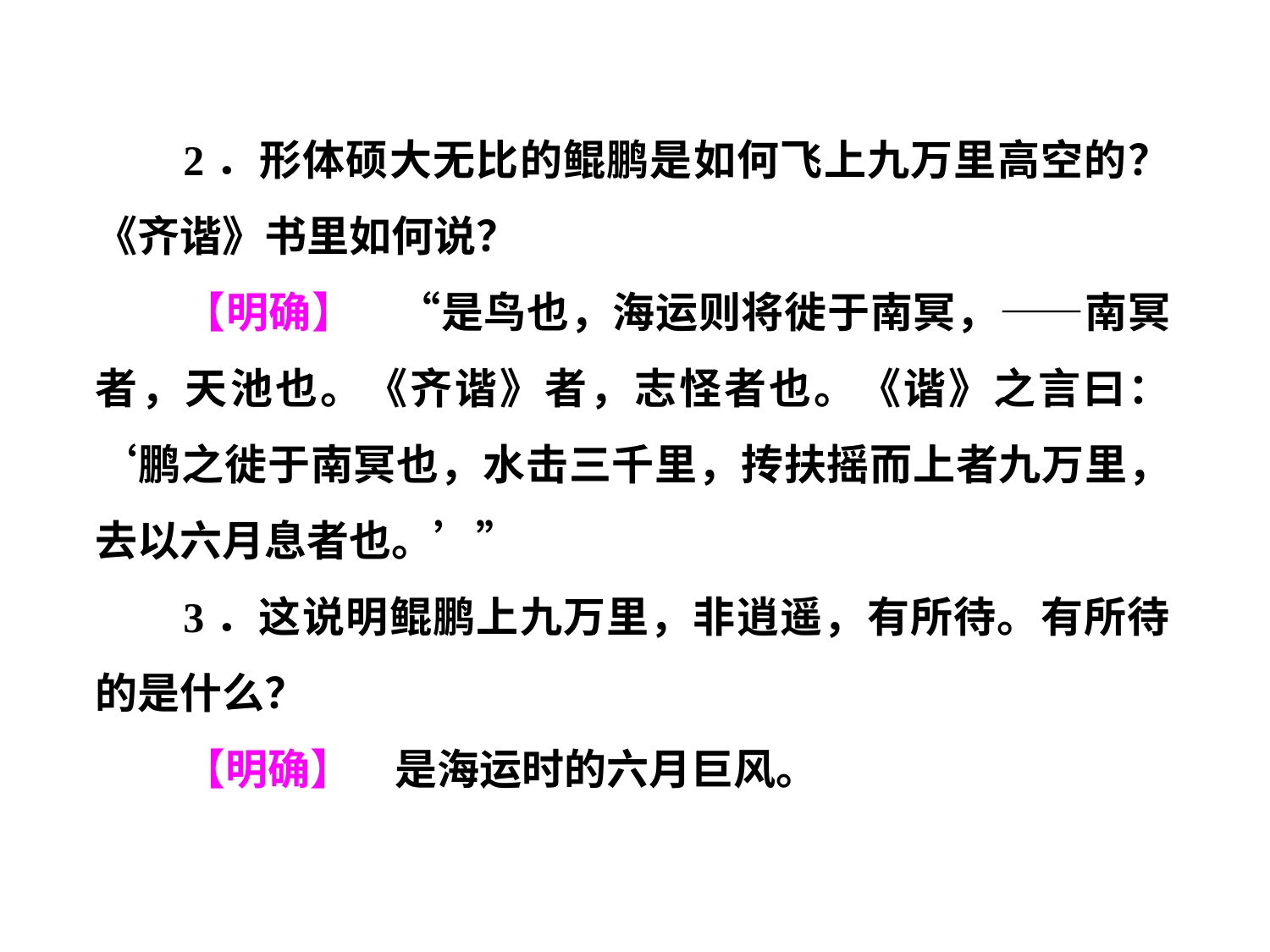

2．形体硕大无比的鲲鹏是如何飞上九万里高空的？《齐谐》书里如何说？
【明确】　“是鸟也，海运则将徙于南冥，——南冥者，天池也。《齐谐》者，志怪者也。《谐》之言曰：‘鹏之徙于南冥也，水击三千里，抟扶摇而上者九万里，去以六月息者也。’”
3．这说明鲲鹏上九万里，非逍遥，有所待。有所待的是什么？
【明确】　是海运时的六月巨风。